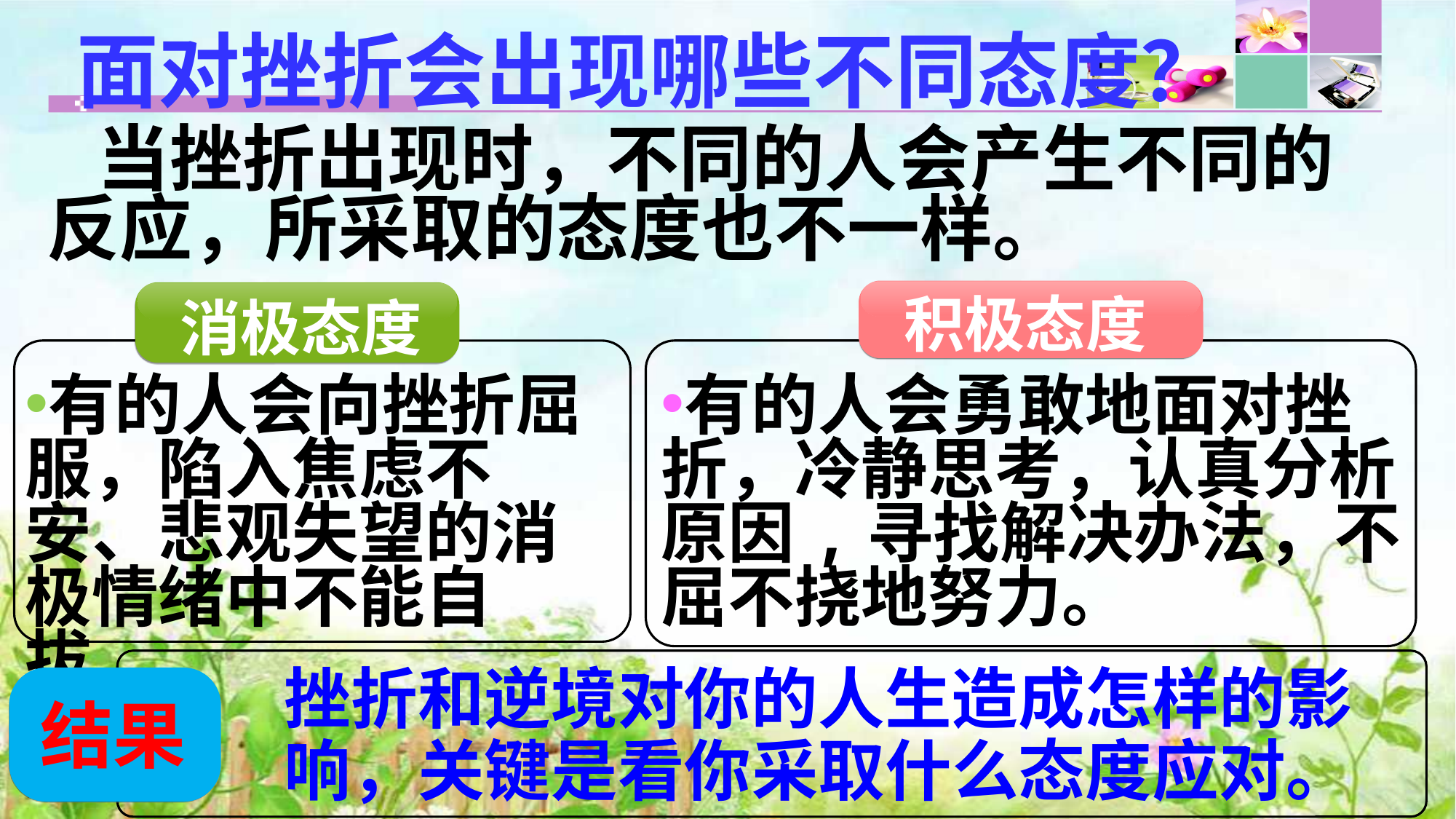

面对挫折会出现哪些不同态度？
  当挫折出现时，不同的人会产生不同的反应，所采取的态度也不一样。

积极态度

消极态度

有的人会向挫折屈服，陷入焦虑不安、悲观失望的消极情绪中不能自拔。
有的人会勇敢地面对挫折，冷静思考，认真分析原因,寻找解决办法，不屈不挠地努力。

挫折和逆境对你的人生造成怎样的影响，关键是看你采取什么态度应对。

结果